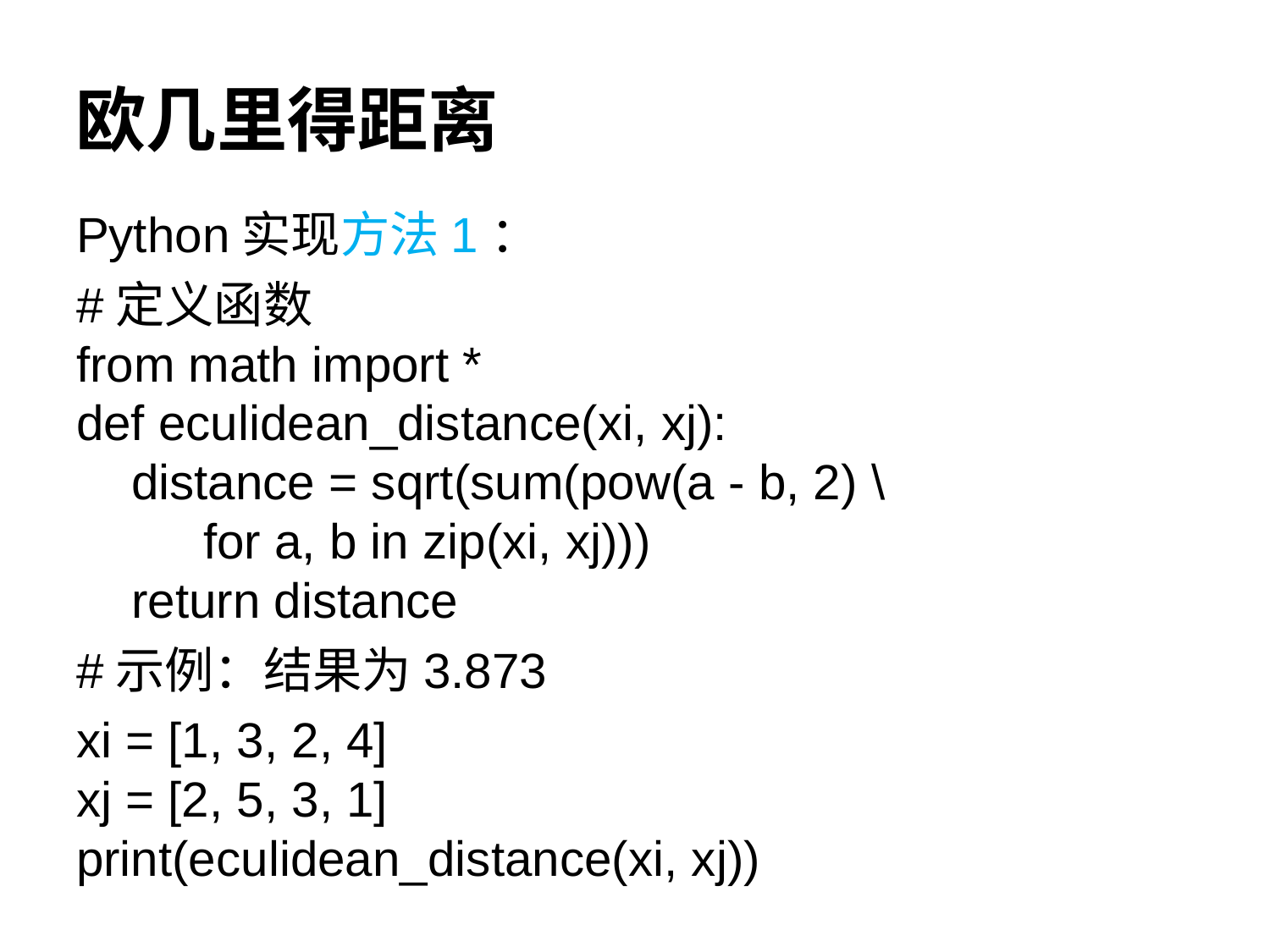

# 欧几里得距离
Python实现方法1：
#定义函数
from math import *
def eculidean_distance(xi, xj):
    distance = sqrt(sum(pow(a - b, 2) \
for a, b in zip(xi, xj)))
    return distance
#示例：结果为3.873
xi = [1, 3, 2, 4]
xj = [2, 5, 3, 1]
print(eculidean_distance(xi, xj))